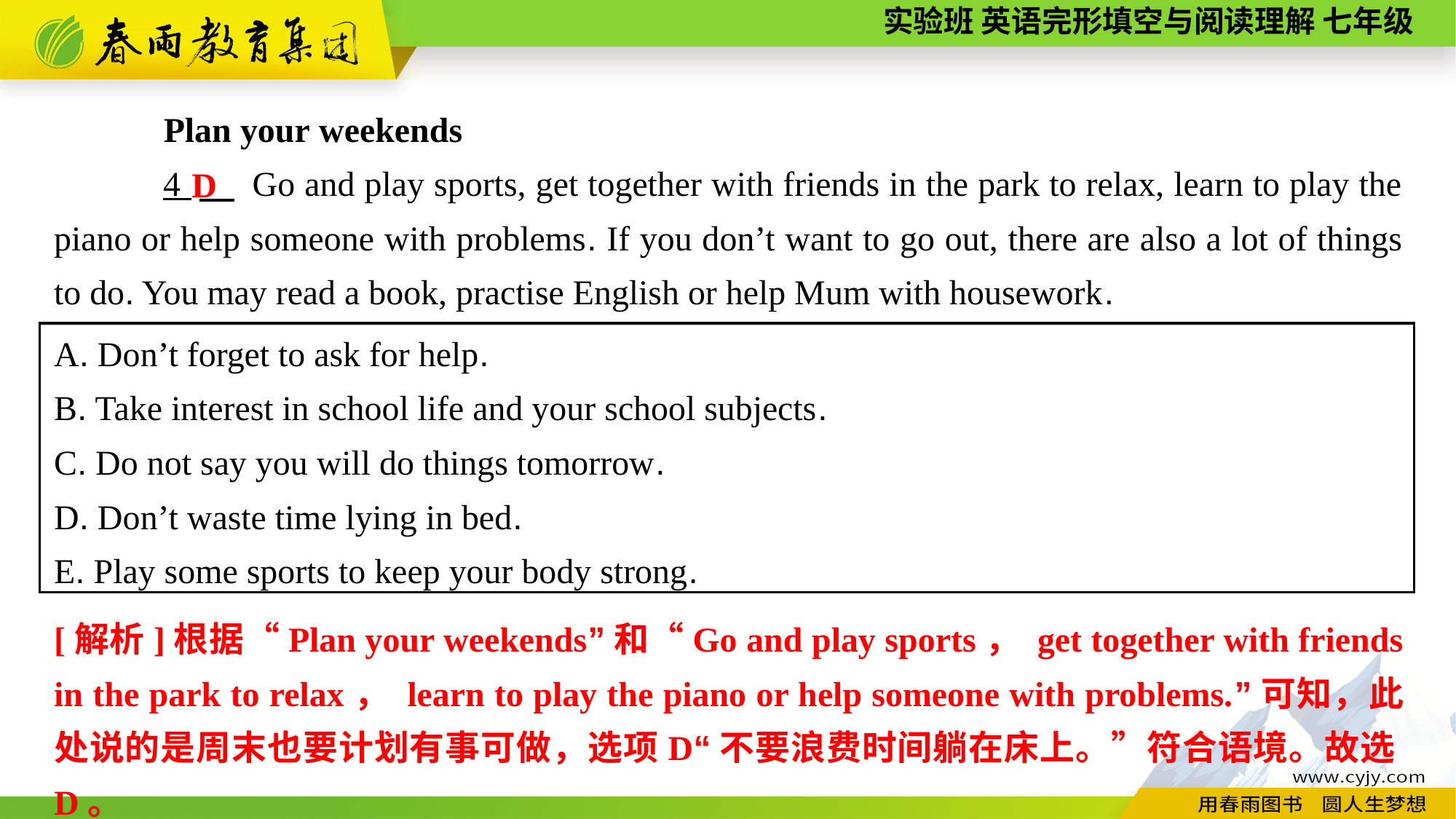

Plan your weekends
4 　 Go and play sports, get together with friends in the park to relax, learn to play the piano or help someone with problems. If you don’t want to go out, there are also a lot of things to do. You may read a book, practise English or help Mum with housework.
D
A. Don’t forget to ask for help.
B. Take interest in school life and your school subjects.
C. Do not say you will do things tomorrow.
D. Don’t waste time lying in bed.
E. Play some sports to keep your body strong.

[解析]根据“Plan your weekends”和“Go and play sports， get together with friends in the park to relax， learn to play the piano or help someone with problems.”可知，此处说的是周末也要计划有事可做，选项D“不要浪费时间躺在床上。”符合语境。故选D。